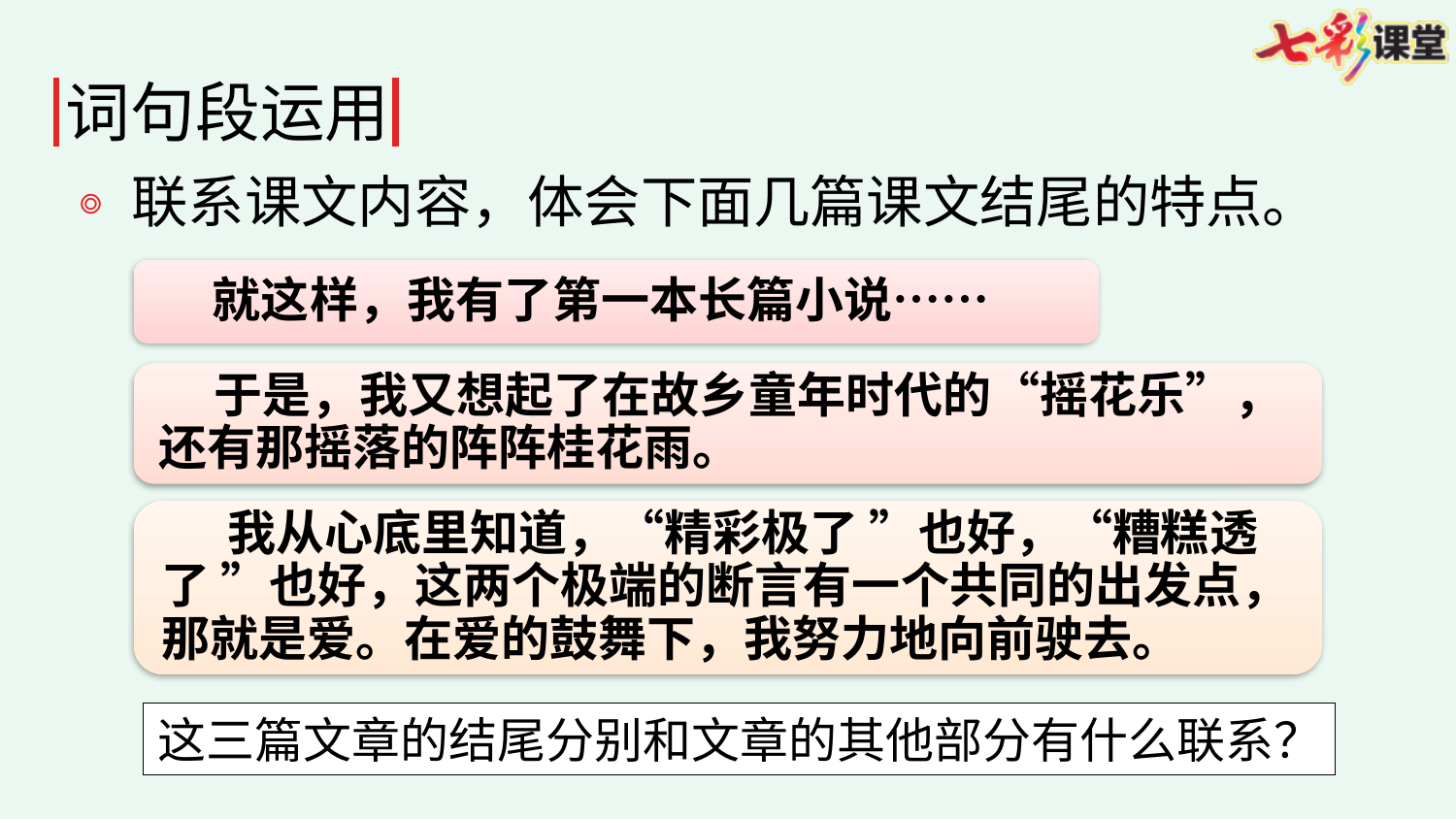

词句段运用
联系课文内容，体会下面几篇课文结尾的特点。
    就这样，我有了第一本长篇小说……
    于是，我又想起了在故乡童年时代的“摇花乐”，还有那摇落的阵阵桂花雨。
     我从心底里知道，“精彩极了 ”也好，“糟糕透了 ”也好，这两个极端的断言有一个共同的出发点，那就是爱。在爱的鼓舞下，我努力地向前驶去。
这三篇文章的结尾分别和文章的其他部分有什么联系？